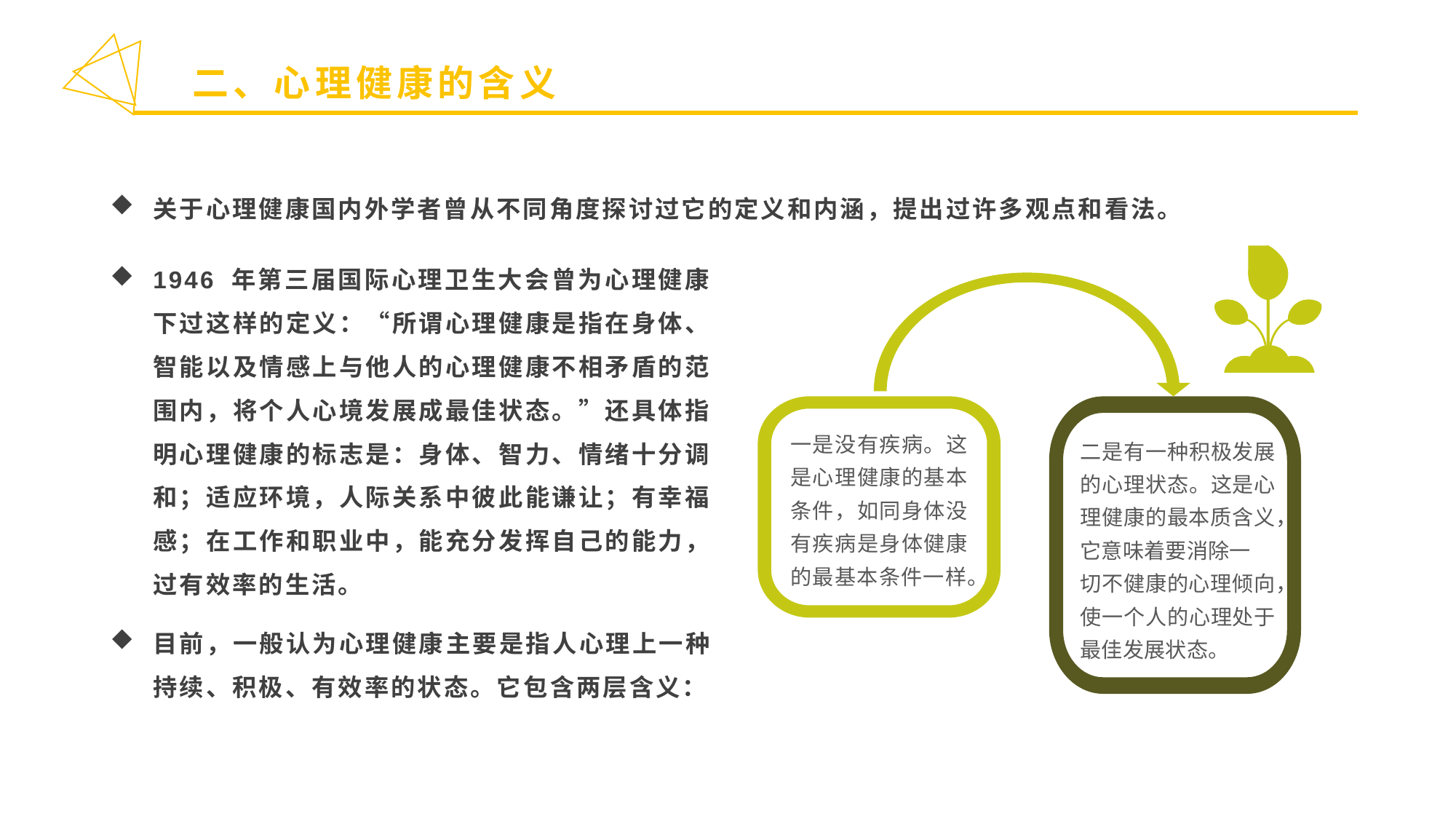

二、心理健康的含义
关于心理健康国内外学者曾从不同角度探讨过它的定义和内涵，提出过许多观点和看法。
1946 年第三届国际心理卫生大会曾为心理健康下过这样的定义：“所谓心理健康是指在身体、智能以及情感上与他人的心理健康不相矛盾的范围内，将个人心境发展成最佳状态。”还具体指明心理健康的标志是：身体、智力、情绪十分调和；适应环境，人际关系中彼此能谦让；有幸福感；在工作和职业中，能充分发挥自己的能力，过有效率的生活。
目前，一般认为心理健康主要是指人心理上一种持续、积极、有效率的状态。它包含两层含义：

一是没有疾病。这是心理健康的基本条件，如同身体没有疾病是身体健康的最基本条件一样。
二是有一种积极发展的心理状态。这是心理健康的最本质含义，它意味着要消除一
切不健康的心理倾向，使一个人的心理处于最佳发展状态。